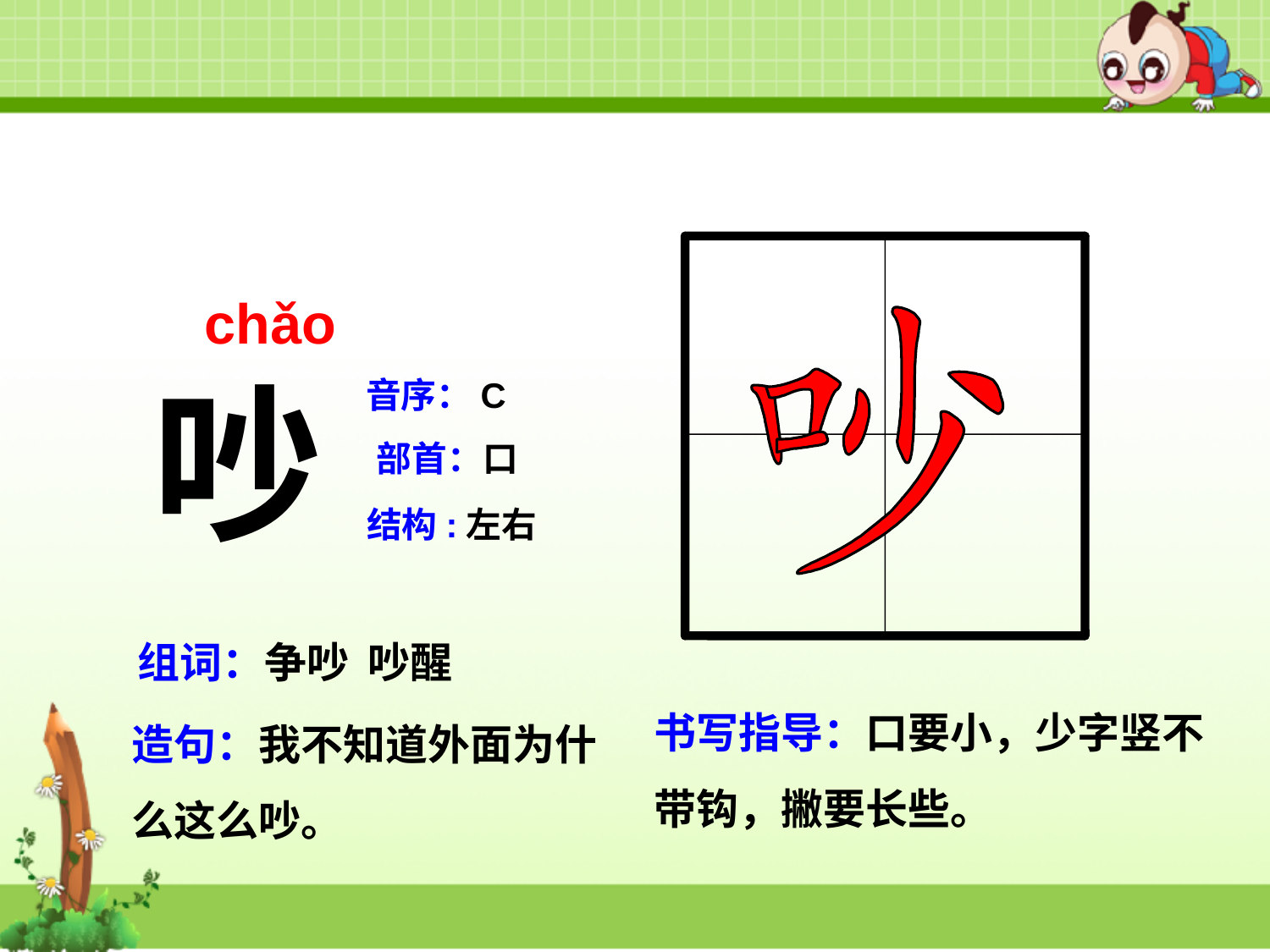

chǎo

吵
音序：C

部首：口

结构:左右
组词：争吵  吵醒
书写指导：口要小，少字竖不带钩，撇要长些。
造句：我不知道外面为什么这么吵。